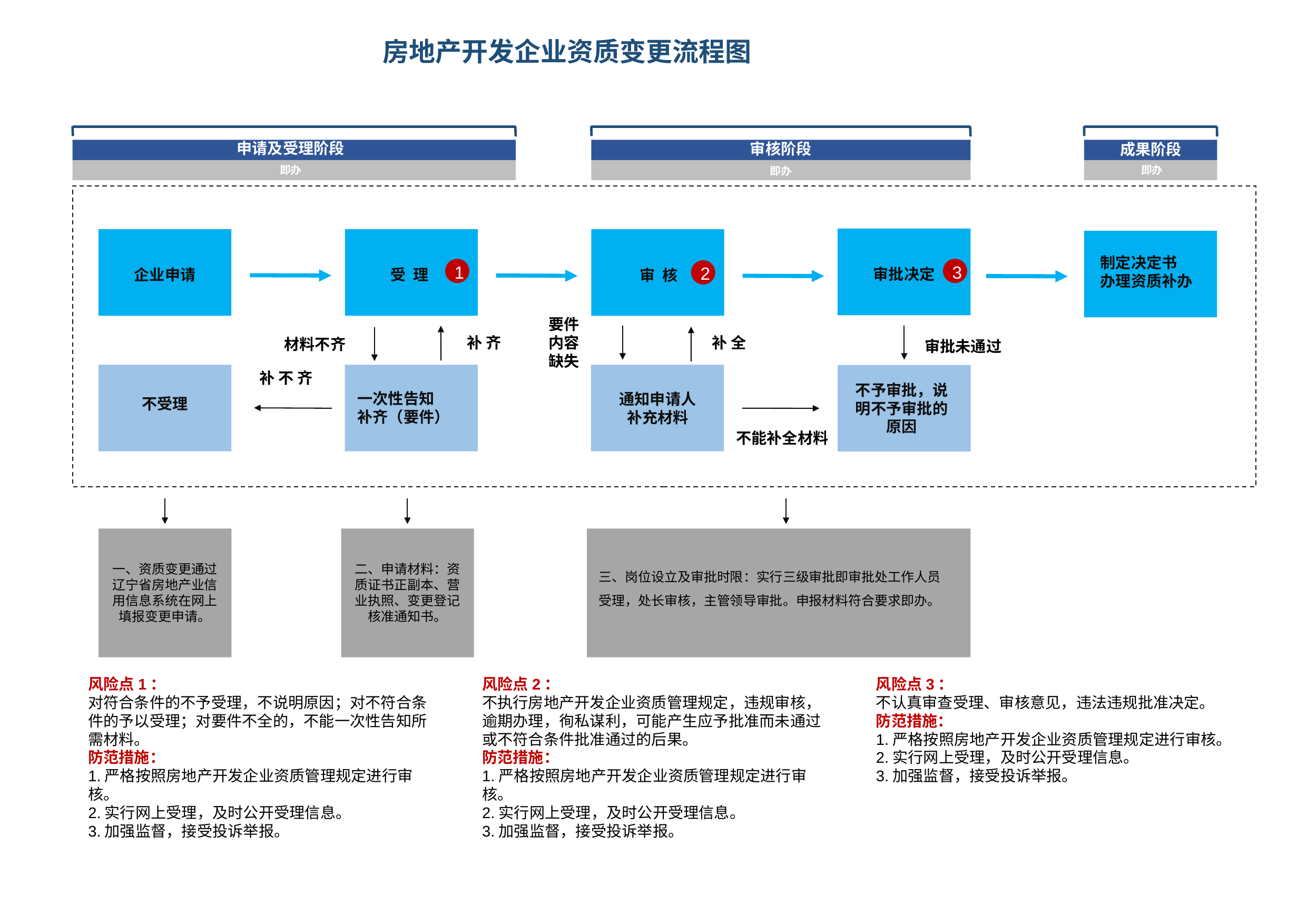

# 房地产开发企业资质变更流程图
申请及受理阶段
审核阶段
成果阶段

即办
即办
即办

制定决定书
办理资质补办
1

3

2

审批决定
企业申请
受  理
审  核
要件
内容
缺失
补 齐
补 全
材料不齐
审批未通过

补 不 齐

不予审批，说明不予审批的原因
一次性告知
补齐（要件）
通知申请人
补充材料
不受理
不能补全材料

一、资质变更通过辽宁省房地产业信用信息系统在网上填报变更申请。
二、申请材料：资质证书正副本、营业执照、变更登记核准通知书。
三、岗位设立及审批时限：实行三级审批即审批处工作人员受理，处长审核，主管领导审批。申报材料符合要求即办。
风险点1：
对符合条件的不予受理，不说明原因；对不符合条件的予以受理；对要件不全的，不能一次性告知所需材料。
防范措施：
1.严格按照房地产开发企业资质管理规定进行审核。
2.实行网上受理，及时公开受理信息。
3.加强监督，接受投诉举报。
风险点2：
不执行房地产开发企业资质管理规定，违规审核，逾期办理，徇私谋利，可能产生应予批准而未通过或不符合条件批准通过的后果。
防范措施：
1.严格按照房地产开发企业资质管理规定进行审核。
2.实行网上受理，及时公开受理信息。
3.加强监督，接受投诉举报。
风险点3：
不认真审查受理、审核意见，违法违规批准决定。
防范措施：
1.严格按照房地产开发企业资质管理规定进行审核。
2.实行网上受理，及时公开受理信息。
3.加强监督，接受投诉举报。